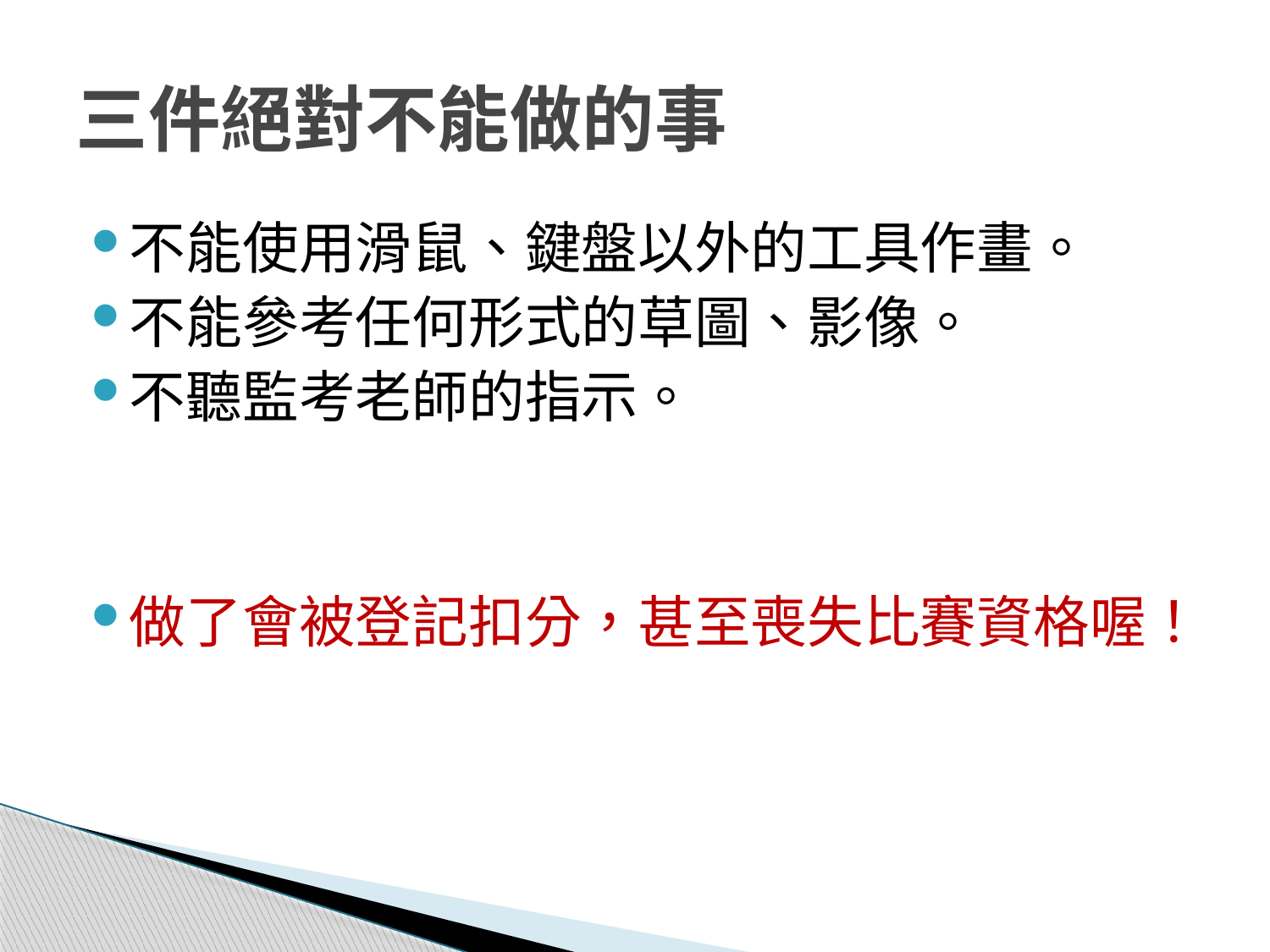

# 三件絕對不能做的事
不能使用滑鼠、鍵盤以外的工具作畫。
不能參考任何形式的草圖、影像。
不聽監考老師的指示。

做了會被登記扣分，甚至喪失比賽資格喔！